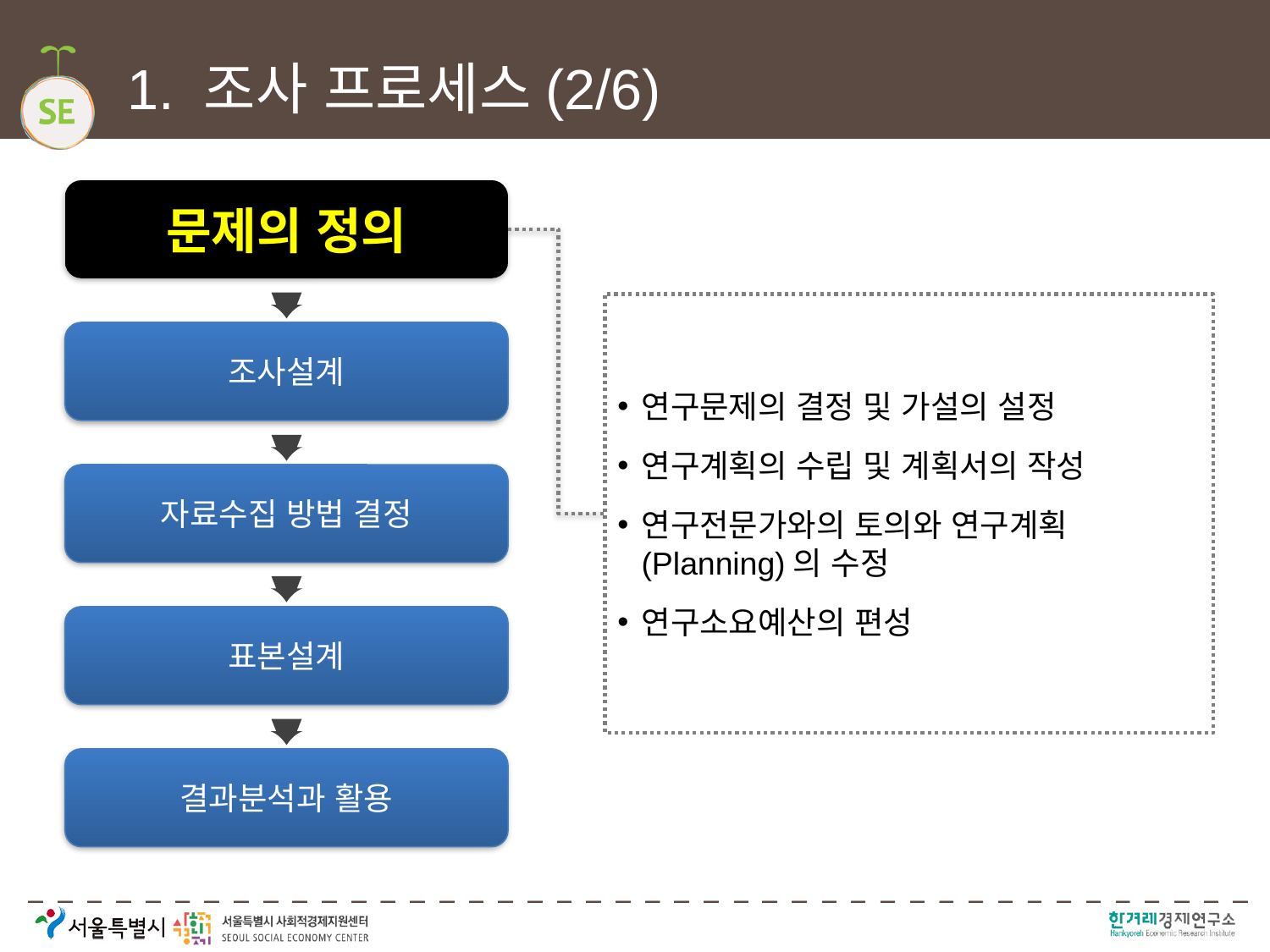

# 1. 조사 프로세스(2/6)
문제의 정의

연구문제의 결정 및 가설의 설정
연구계획의 수립 및 계획서의 작성
연구전문가와의 토의와 연구계획(Planning)의 수정
연구소요예산의 편성
조사설계

자료수집 방법 결정

표본설계

결과분석과 활용